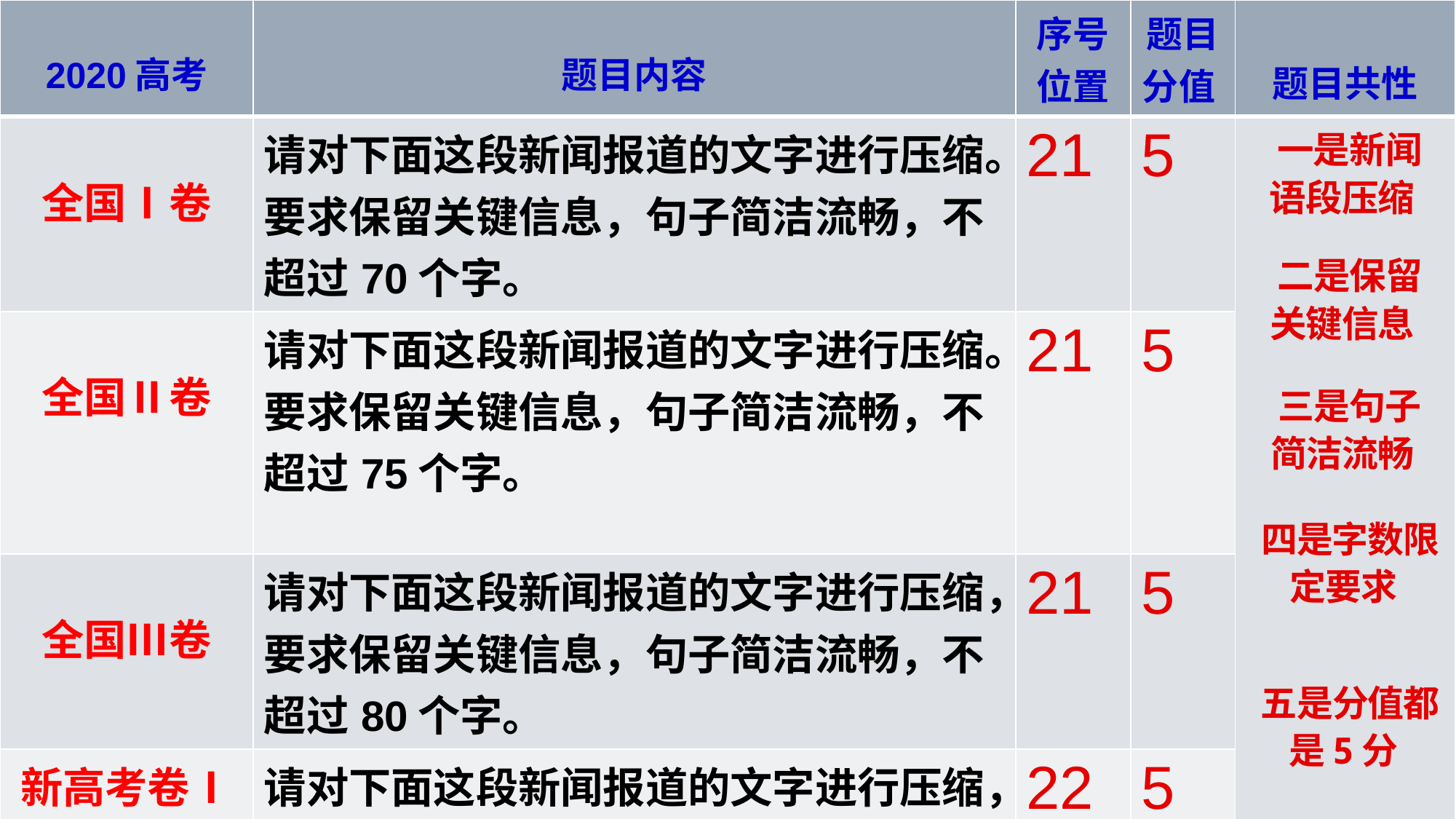

| 2020高考 | 题目内容 | 序号位置 | 题目分值 | 题目共性 |
| --- | --- | --- | --- | --- |
| 全国Ⅰ卷 | 请对下面这段新闻报道的文字进行压缩。要求保留关键信息，句子简洁流畅，不超过70个字。 | 21 | 5 |  |
| 全国Ⅱ卷 | 请对下面这段新闻报道的文字进行压缩。要求保留关键信息，句子简洁流畅，不超过75个字。 | 21 | 5 |  |
| 全国Ⅲ卷 | 请对下面这段新闻报道的文字进行压缩，要求保留关键信息，句子简洁流畅，不超过80个字。 | 21 | 5 |  |
| 新高考卷Ⅰ （山东卷） | 请对下面这段新闻报道的文字进行压缩，要求保留关键信息，句子简洁流畅，不超过60个字。 | 22 | 5 |  |
一是新闻
语段压缩
二是保留
关键信息
三是句子
简洁流畅
四是字数限定要求
五是分值都是5分